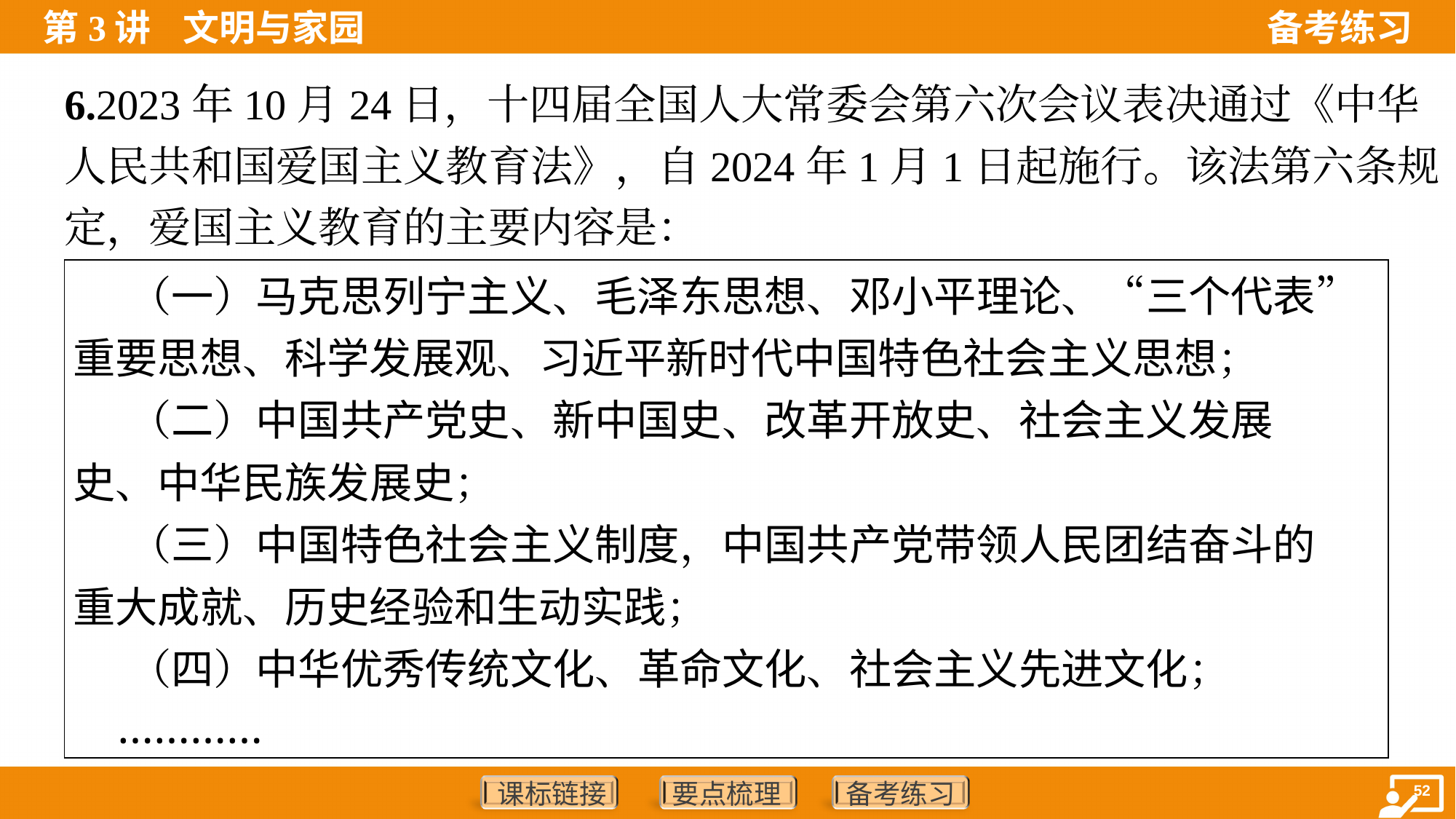

6.2023年10月24日，十四届全国人大常委会第六次会议表决通过《中华
人民共和国爱国主义教育法》，自2024年1月1日起施行。该法第六条规
定，爱国主义教育的主要内容是：
| （一）马克思列宁主义、毛泽东思想、邓小平理论、“三个代表” 重要思想、科学发展观、习近平新时代中国特色社会主义思想； （二）中国共产党史、新中国史、改革开放史、社会主义发展 史、中华民族发展史； （三）中国特色社会主义制度，中国共产党带领人民团结奋斗的 重大成就、历史经验和生动实践； （四）中华优秀传统文化、革命文化、社会主义先进文化； ………… |
| --- |